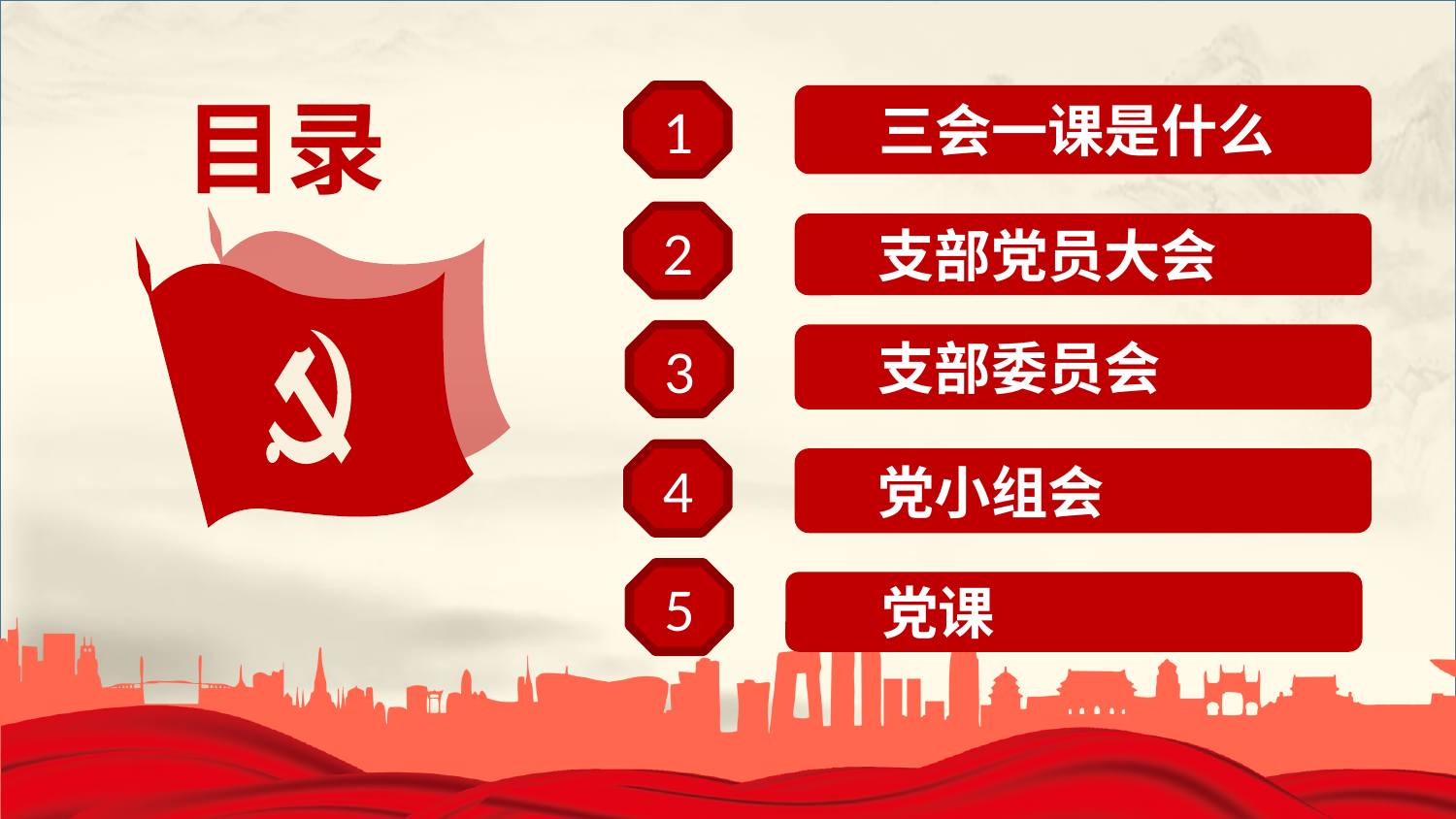

目录
1
    三会一课是什么
2

    支部党员大会
    支部委员会
3
4
    党小组会
5
     党课